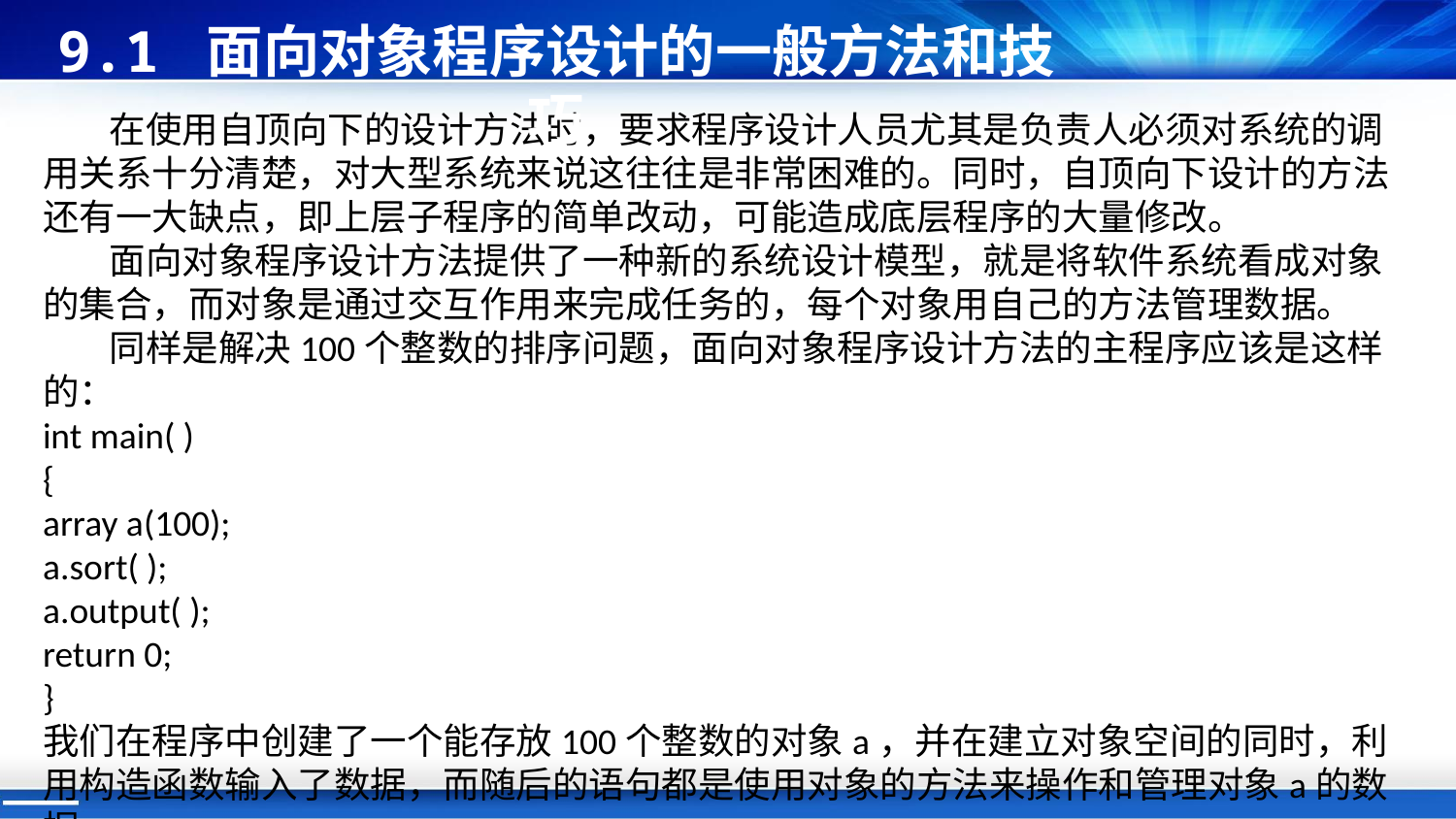

9.1 面向对象程序设计的一般方法和技巧
       在使用自顶向下的设计方法时，要求程序设计人员尤其是负责人必须对系统的调用关系十分清楚，对大型系统来说这往往是非常困难的。同时，自顶向下设计的方法还有一大缺点，即上层子程序的简单改动，可能造成底层程序的大量修改。
       面向对象程序设计方法提供了一种新的系统设计模型，就是将软件系统看成对象的集合，而对象是通过交互作用来完成任务的，每个对象用自己的方法管理数据。
       同样是解决100个整数的排序问题，面向对象程序设计方法的主程序应该是这样的：
int main( )
{
array a(100);
a.sort( );
a.output( );
return 0;
}
我们在程序中创建了一个能存放100个整数的对象a，并在建立对象空间的同时，利用构造函数输入了数据，而随后的语句都是使用对象的方法来操作和管理对象a的数据。